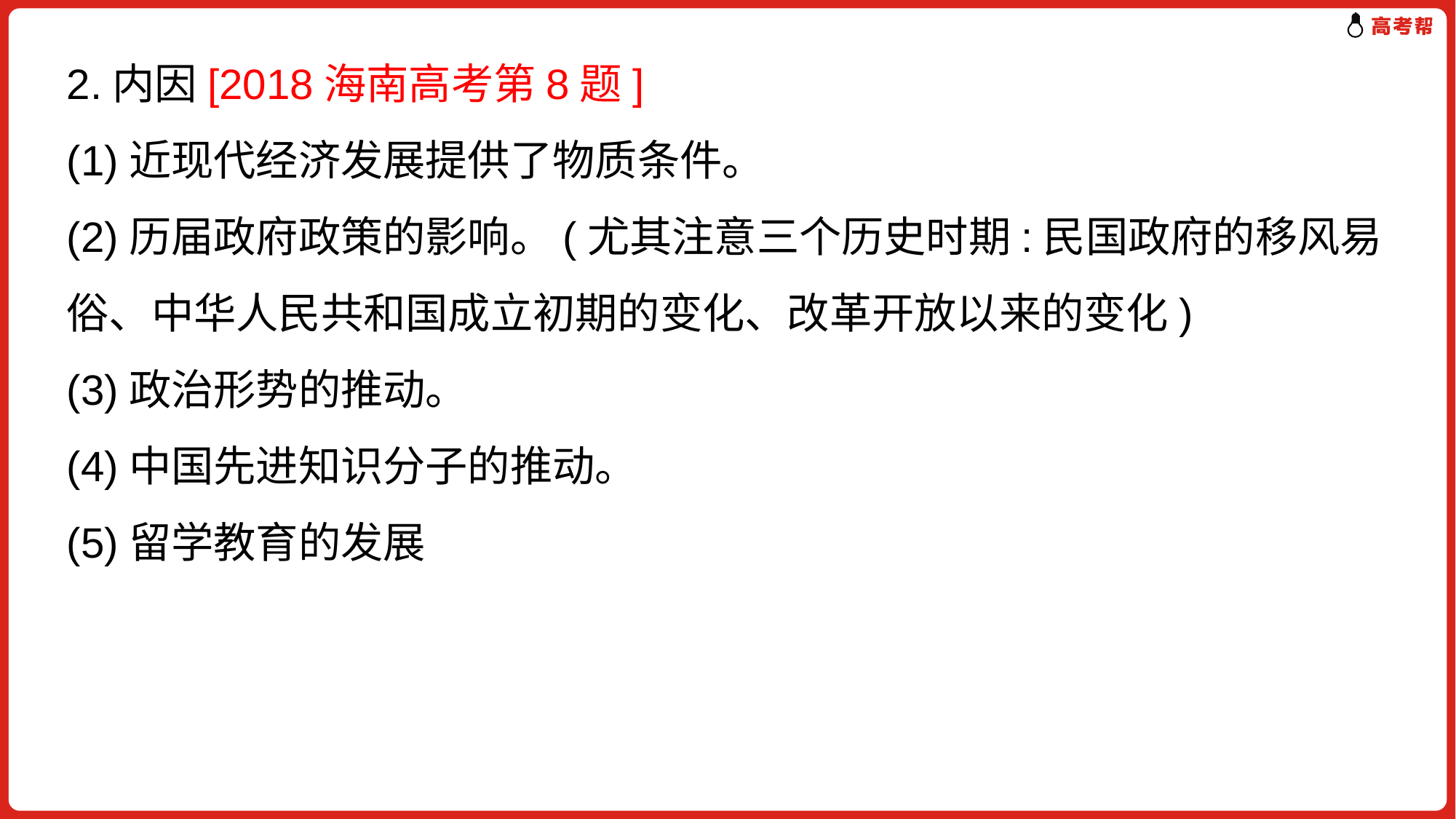

2.内因[2018海南高考第8题]
(1)近现代经济发展提供了物质条件。
(2)历届政府政策的影响。(尤其注意三个历史时期:民国政府的移风易俗、中华人民共和国成立初期的变化、改革开放以来的变化)
(3)政治形势的推动。
(4)中国先进知识分子的推动。
(5)留学教育的发展